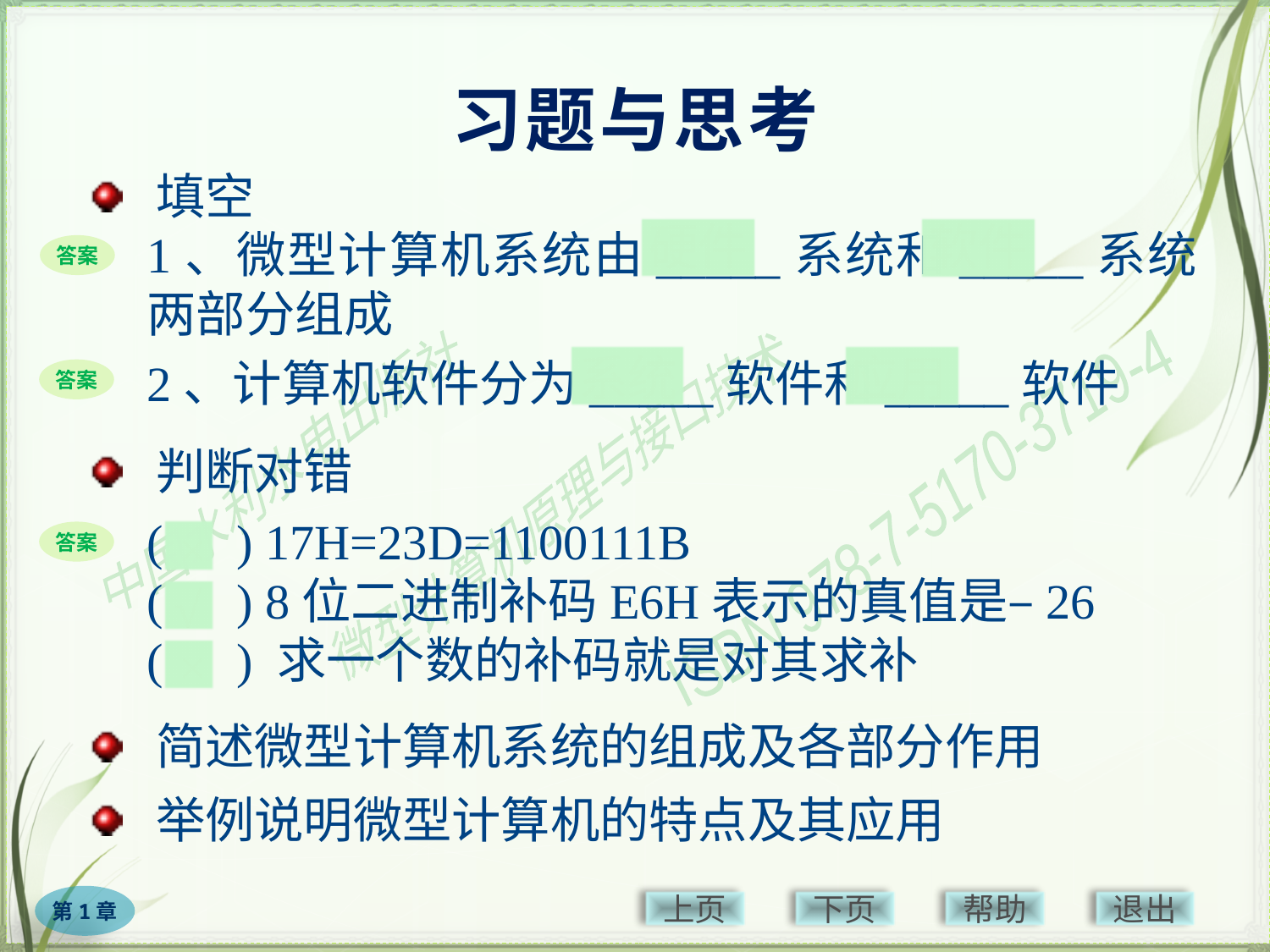

# 习题与思考
  填空
硬件
软件
1、微型计算机系统由_____系统和_____系统两部分组成

答案
系统
应用
2、计算机软件分为_____软件和_____软件

答案
  判断对错
(　) 17H=23D=1100111B
(　) 8位二进制补码E6H表示的真值是–26
(　) 求一个数的补码就是对其求补
×

答案
√

×

  简述微型计算机系统的组成及各部分作用
  举例说明微型计算机的特点及其应用